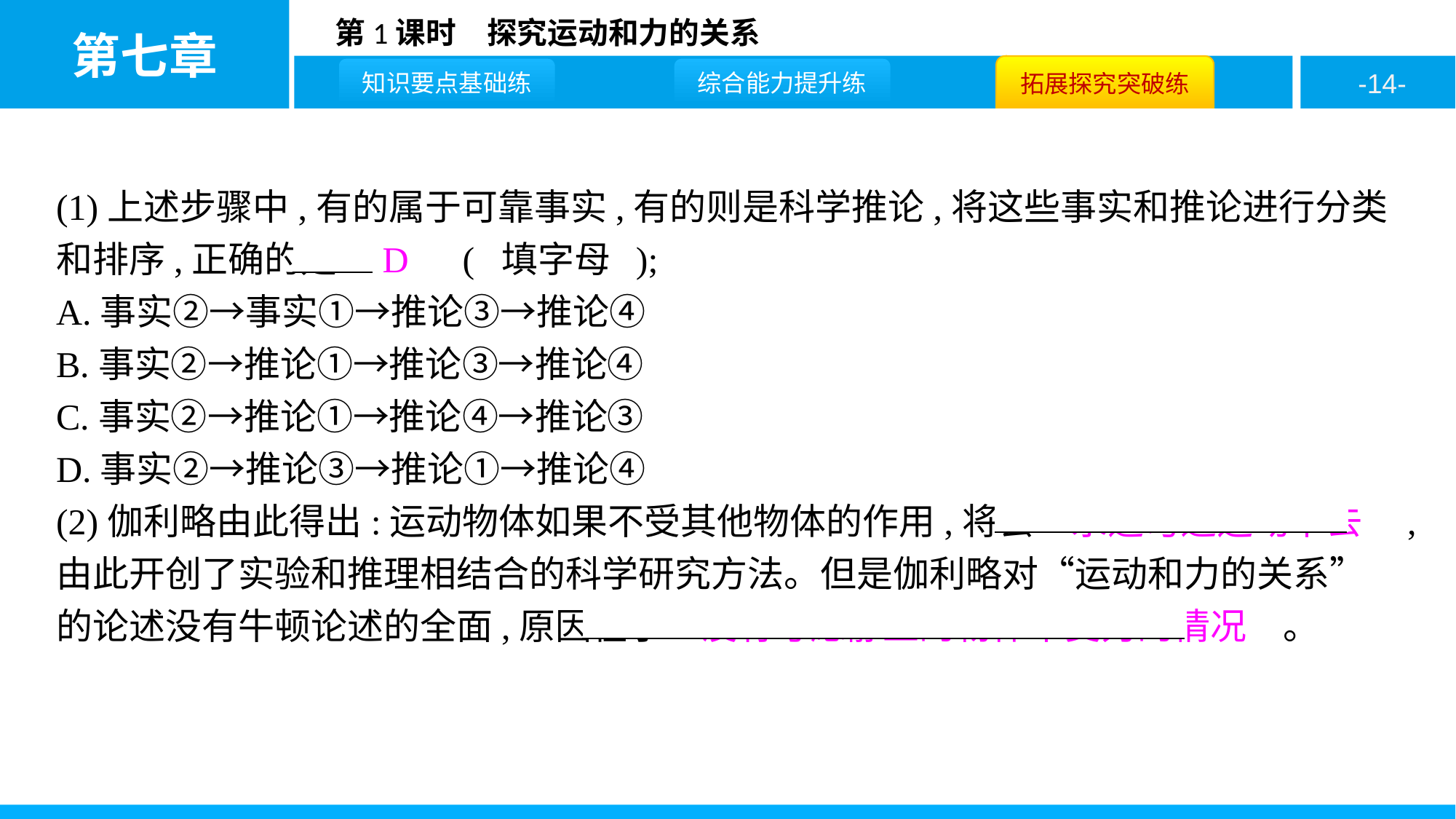

(1)上述步骤中,有的属于可靠事实,有的则是科学推论,将这些事实和推论进行分类和排序,正确的是　D　(  填字母  );
A.事实②→事实①→推论③→推论④
B.事实②→推论①→推论③→推论④
C.事实②→推论①→推论④→推论③
D.事实②→推论③→推论①→推论④
(2)伽利略由此得出:运动物体如果不受其他物体的作用,将会　永远匀速运动下去　,由此开创了实验和推理相结合的科学研究方法。但是伽利略对“运动和力的关系”的论述没有牛顿论述的全面,原因在于　没有考虑静止的物体不受力的情况　。